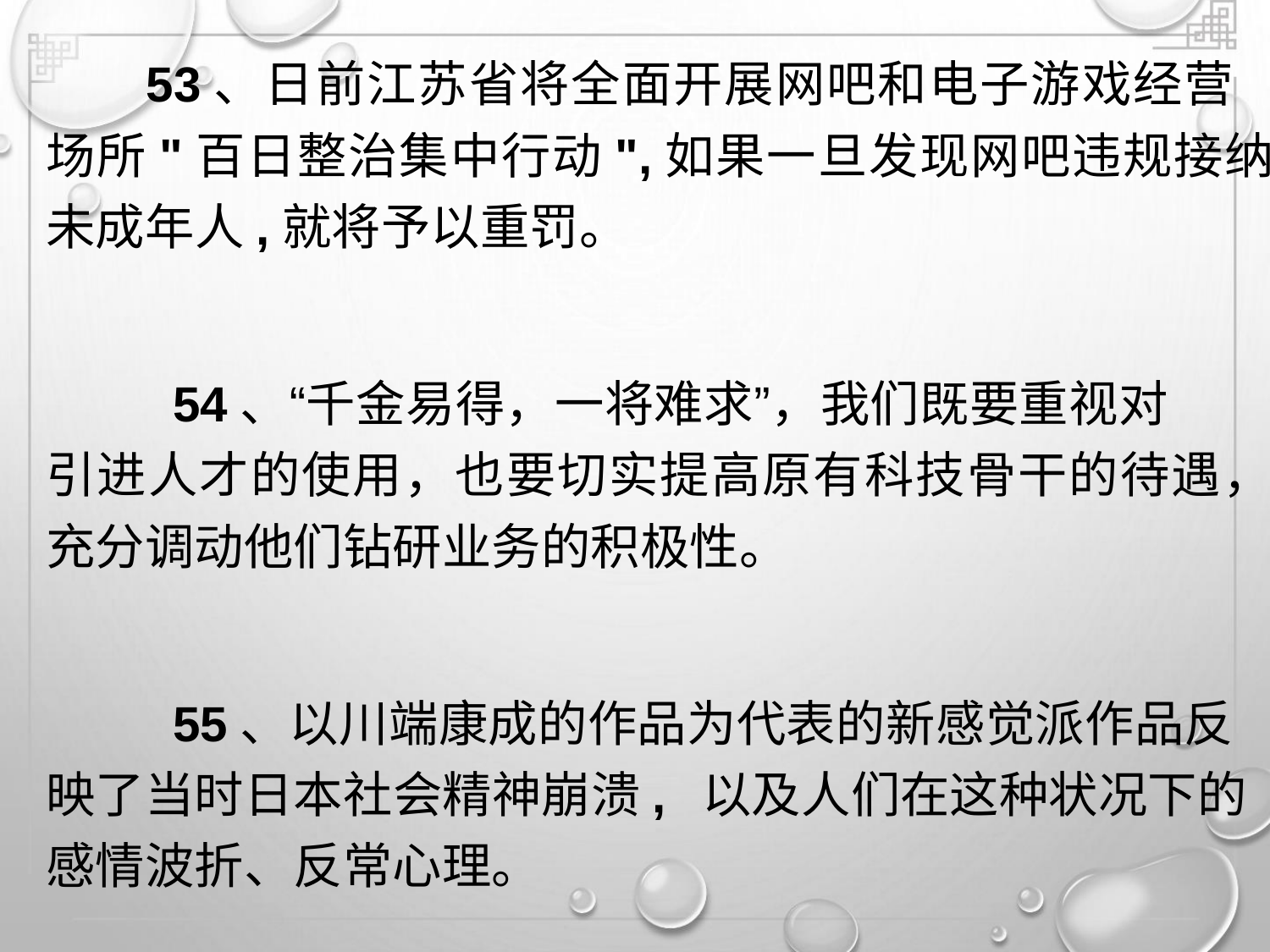

53、日前江苏省将全面开展网吧和电子游戏经营
场所"百日整治集中行动",如果一旦发现网吧违规接纳
未成年人,就将予以重罚。
54、“千金易得，一将难求”，我们既要重视对
引进人才的使用，也要切实提高原有科技骨干的待遇，
充分调动他们钻研业务的积极性。
55、以川端康成的作品为代表的新感觉派作品反
映了当时日本社会精神崩溃, 以及人们在这种状况下的
感情波折、反常心理。